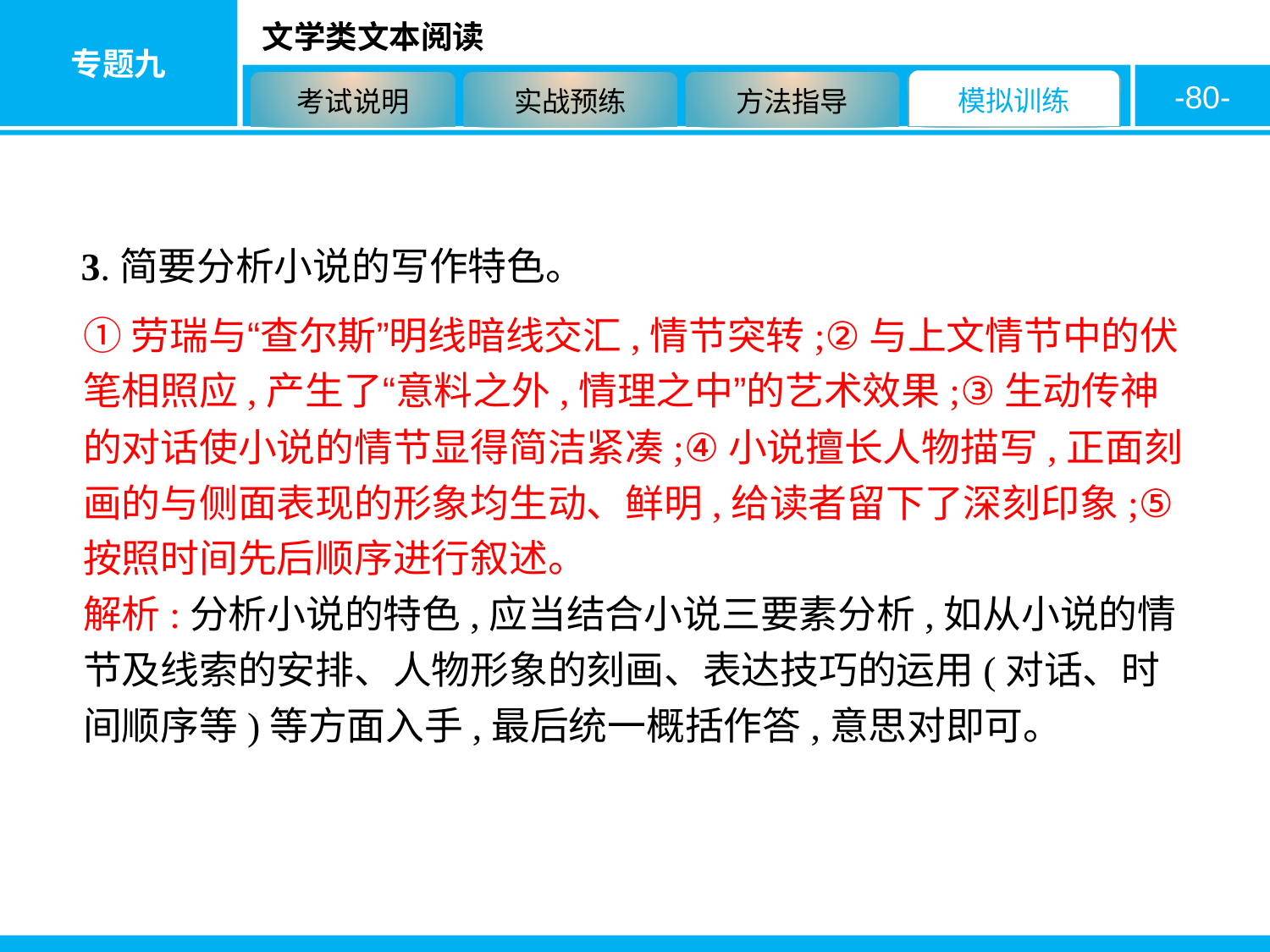

-80-
3.简要分析小说的写作特色。
①劳瑞与“查尔斯”明线暗线交汇,情节突转;②与上文情节中的伏笔相照应,产生了“意料之外,情理之中”的艺术效果;③生动传神的对话使小说的情节显得简洁紧凑;④小说擅长人物描写,正面刻画的与侧面表现的形象均生动、鲜明,给读者留下了深刻印象;⑤按照时间先后顺序进行叙述。
解析:分析小说的特色,应当结合小说三要素分析,如从小说的情节及线索的安排、人物形象的刻画、表达技巧的运用(对话、时间顺序等)等方面入手,最后统一概括作答,意思对即可。